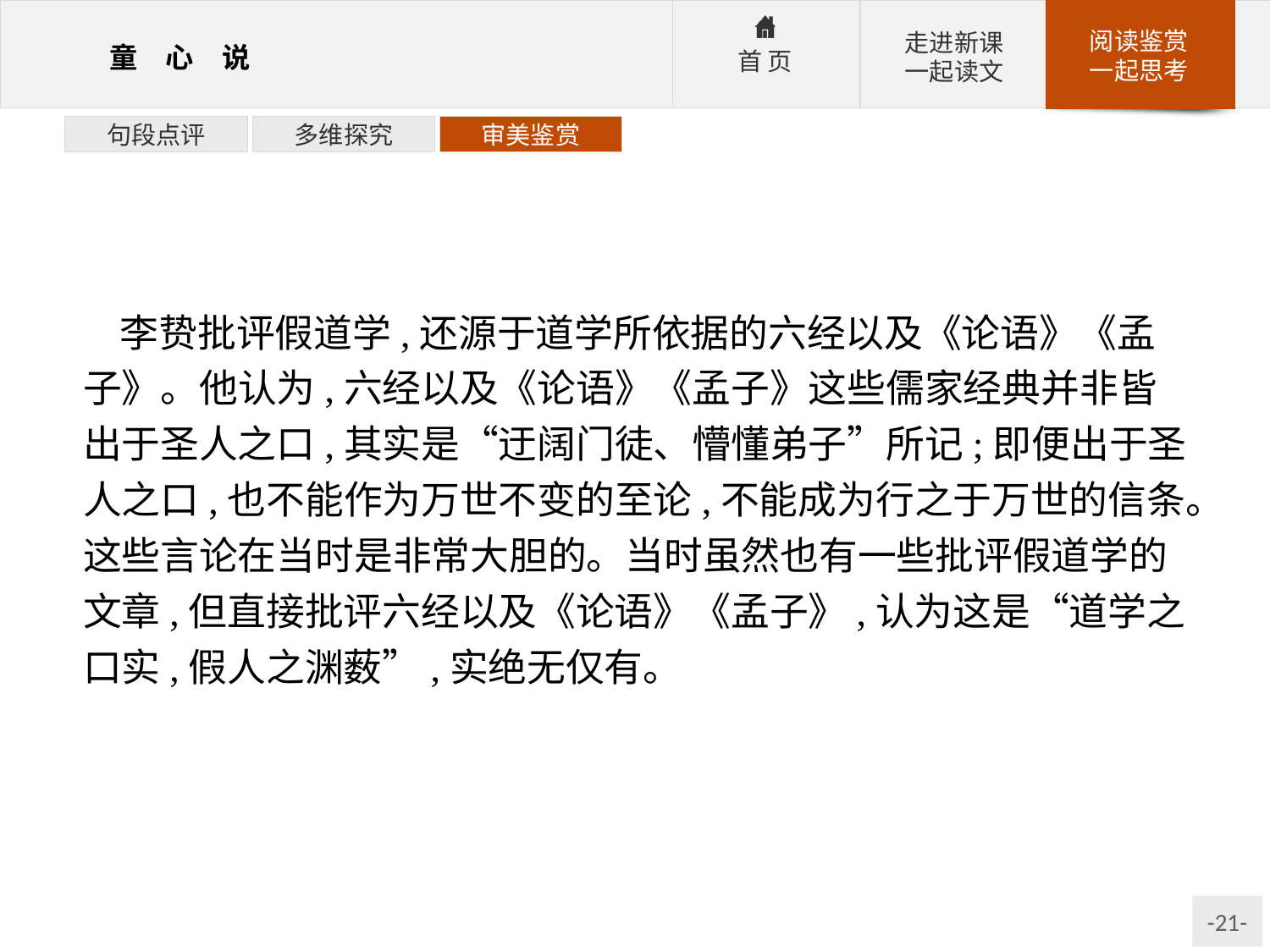

句段点评
多维探究
审美鉴赏
李贽批评假道学,还源于道学所依据的六经以及《论语》《孟子》。他认为,六经以及《论语》《孟子》这些儒家经典并非皆出于圣人之口,其实是“迂阔门徒、懵懂弟子”所记;即便出于圣人之口,也不能作为万世不变的至论,不能成为行之于万世的信条。这些言论在当时是非常大胆的。当时虽然也有一些批评假道学的文章,但直接批评六经以及《论语》《孟子》,认为这是“道学之口实,假人之渊薮”,实绝无仅有。